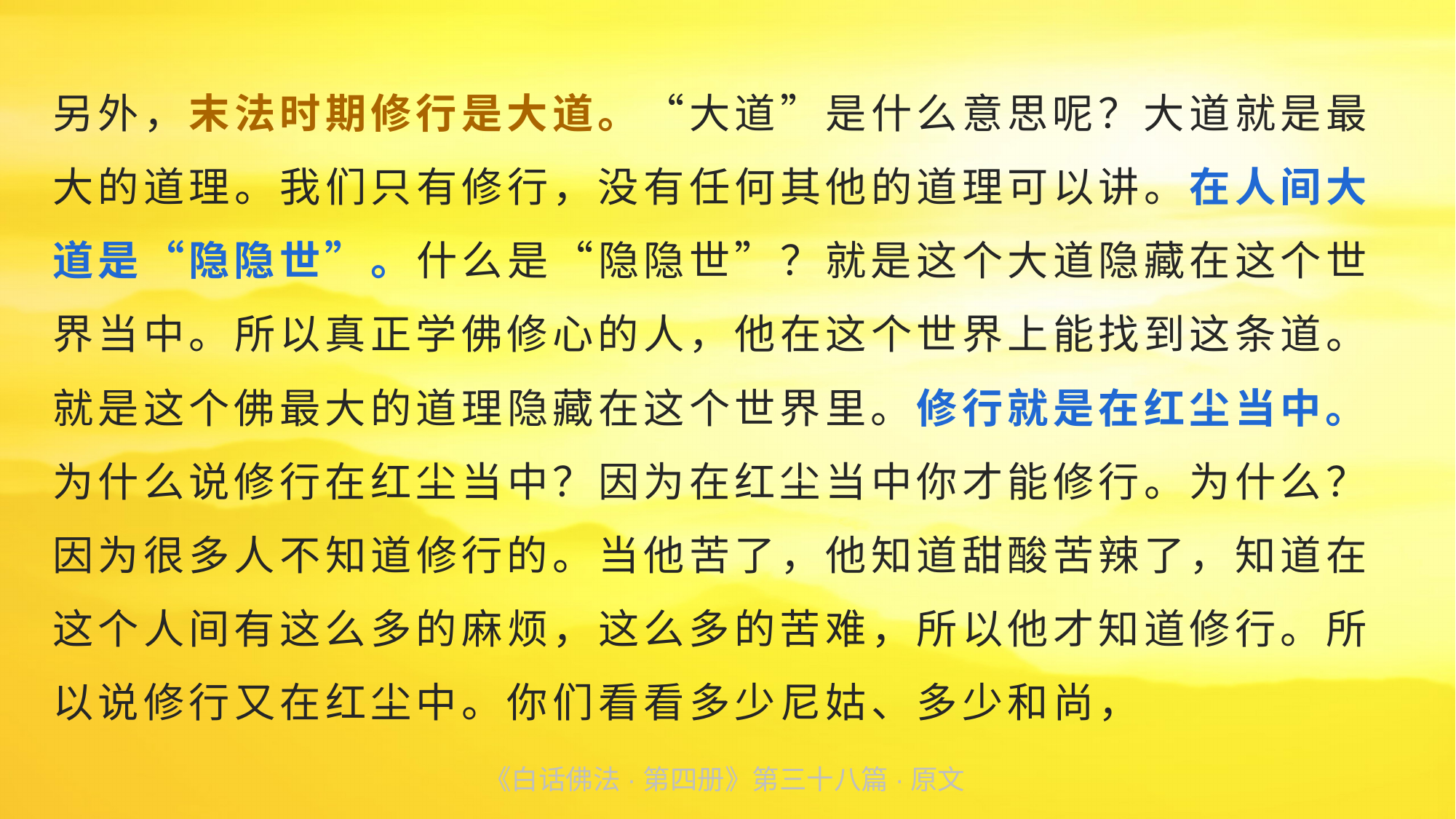

另外，末法时期修行是大道。“大道”是什么意思呢？大道就是最大的道理。我们只有修行，没有任何其他的道理可以讲。在人间大道是“隐隐世”。什么是“隐隐世”？就是这个大道隐藏在这个世界当中。所以真正学佛修心的人，他在这个世界上能找到这条道。就是这个佛最大的道理隐藏在这个世界里。修行就是在红尘当中。为什么说修行在红尘当中？因为在红尘当中你才能修行。为什么？因为很多人不知道修行的。当他苦了，他知道甜酸苦辣了，知道在这个人间有这么多的麻烦，这么多的苦难，所以他才知道修行。所以说修行又在红尘中。你们看看多少尼姑、多少和尚，
《白话佛法·第四册》第三十八篇·原文